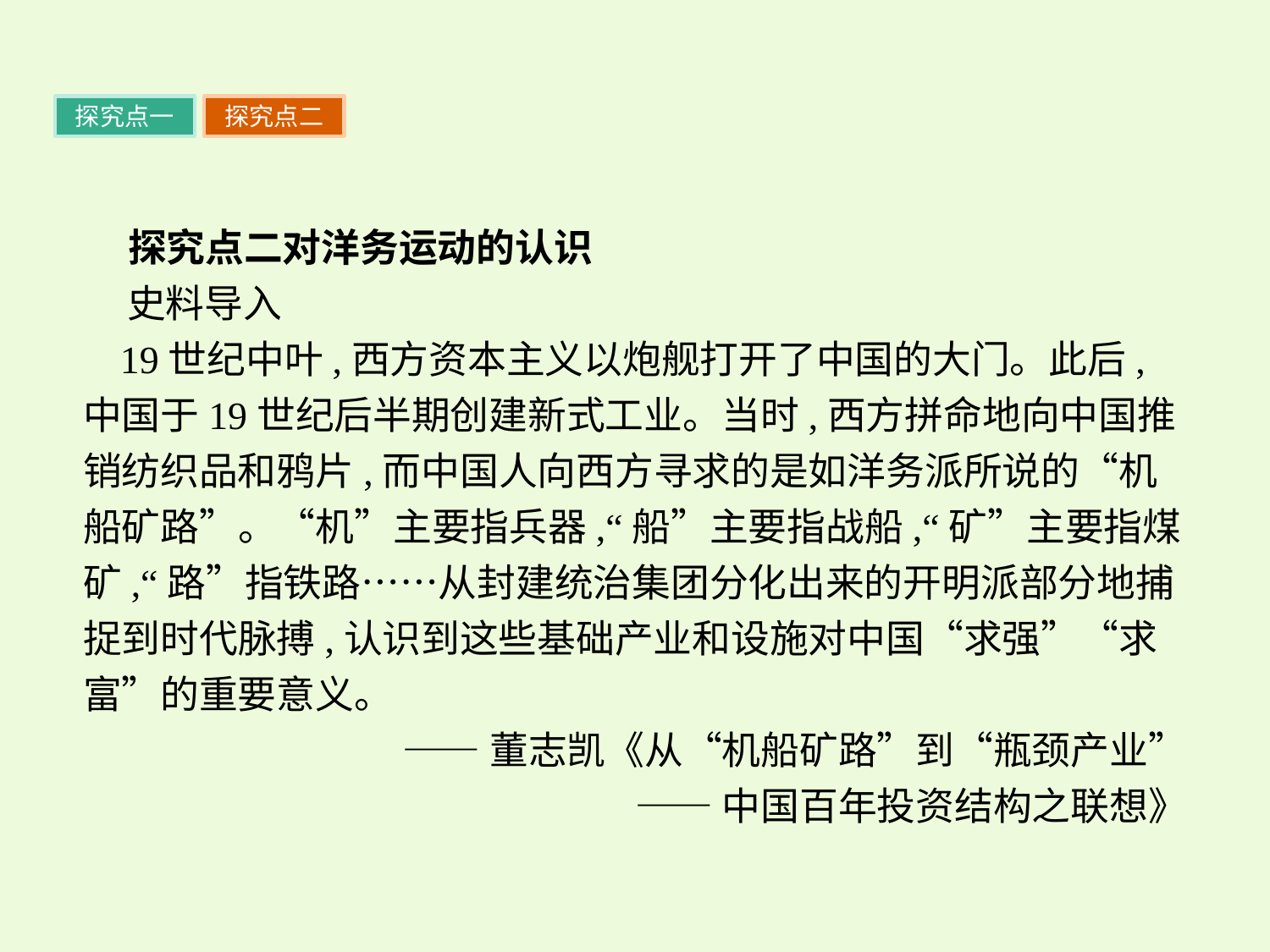

探究点一
探究点二
    探究点二对洋务运动的认识
    史料导入
19世纪中叶,西方资本主义以炮舰打开了中国的大门。此后,中国于19世纪后半期创建新式工业。当时,西方拼命地向中国推销纺织品和鸦片,而中国人向西方寻求的是如洋务派所说的“机船矿路”。“机”主要指兵器,“船”主要指战船,“矿”主要指煤矿,“路”指铁路……从封建统治集团分化出来的开明派部分地捕捉到时代脉搏,认识到这些基础产业和设施对中国“求强”“求富”的重要意义。
——董志凯《从“机船矿路”到“瓶颈产业”
——中国百年投资结构之联想》